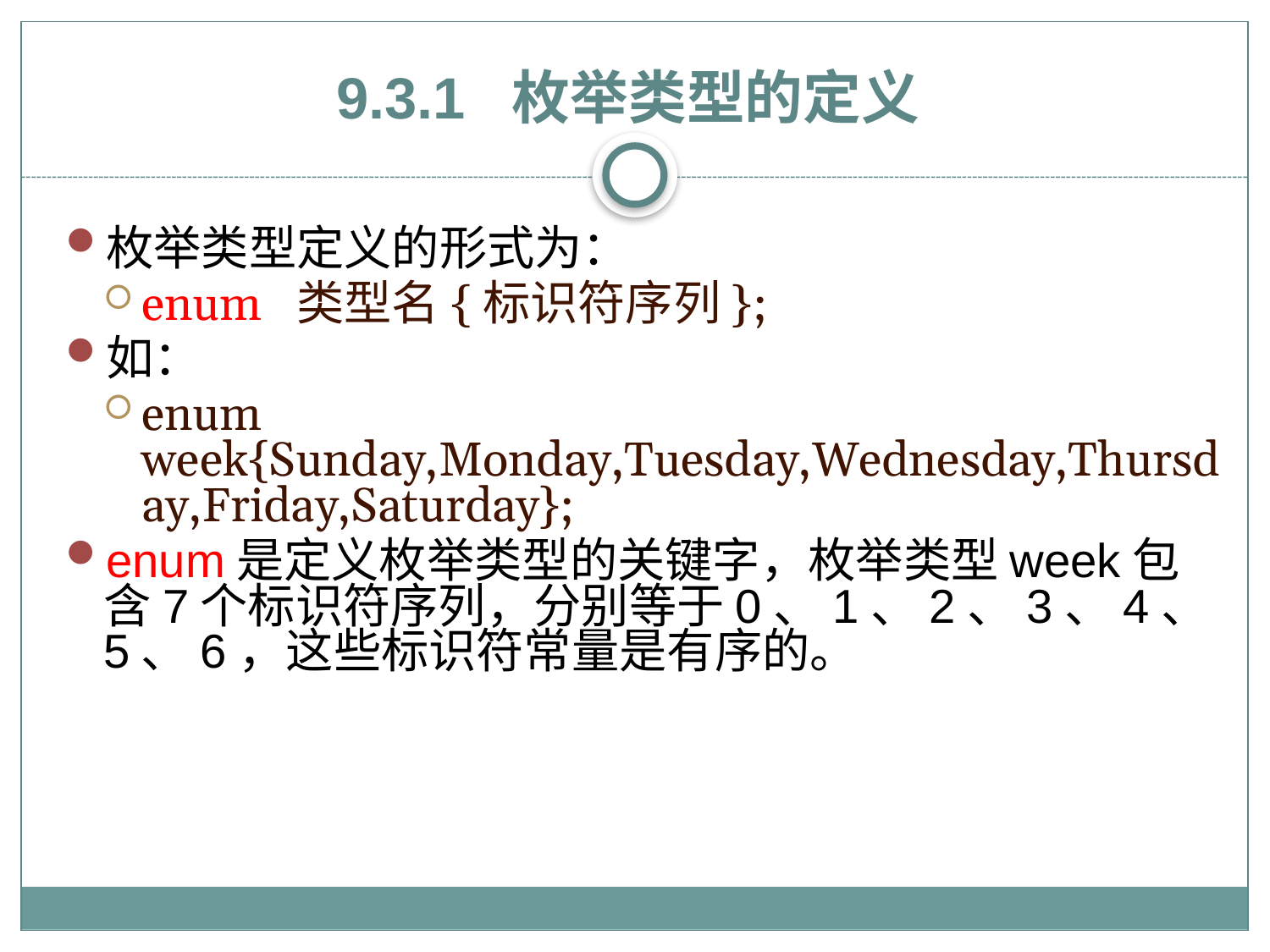

# 9.3.1  枚举类型的定义
枚举类型定义的形式为：
enum  类型名{标识符序列};
如：
enum  week{Sunday,Monday,Tuesday,Wednesday,Thursday,Friday,Saturday};
enum是定义枚举类型的关键字，枚举类型week包含7个标识符序列，分别等于0、1、2、3、4、5、6，这些标识符常量是有序的。